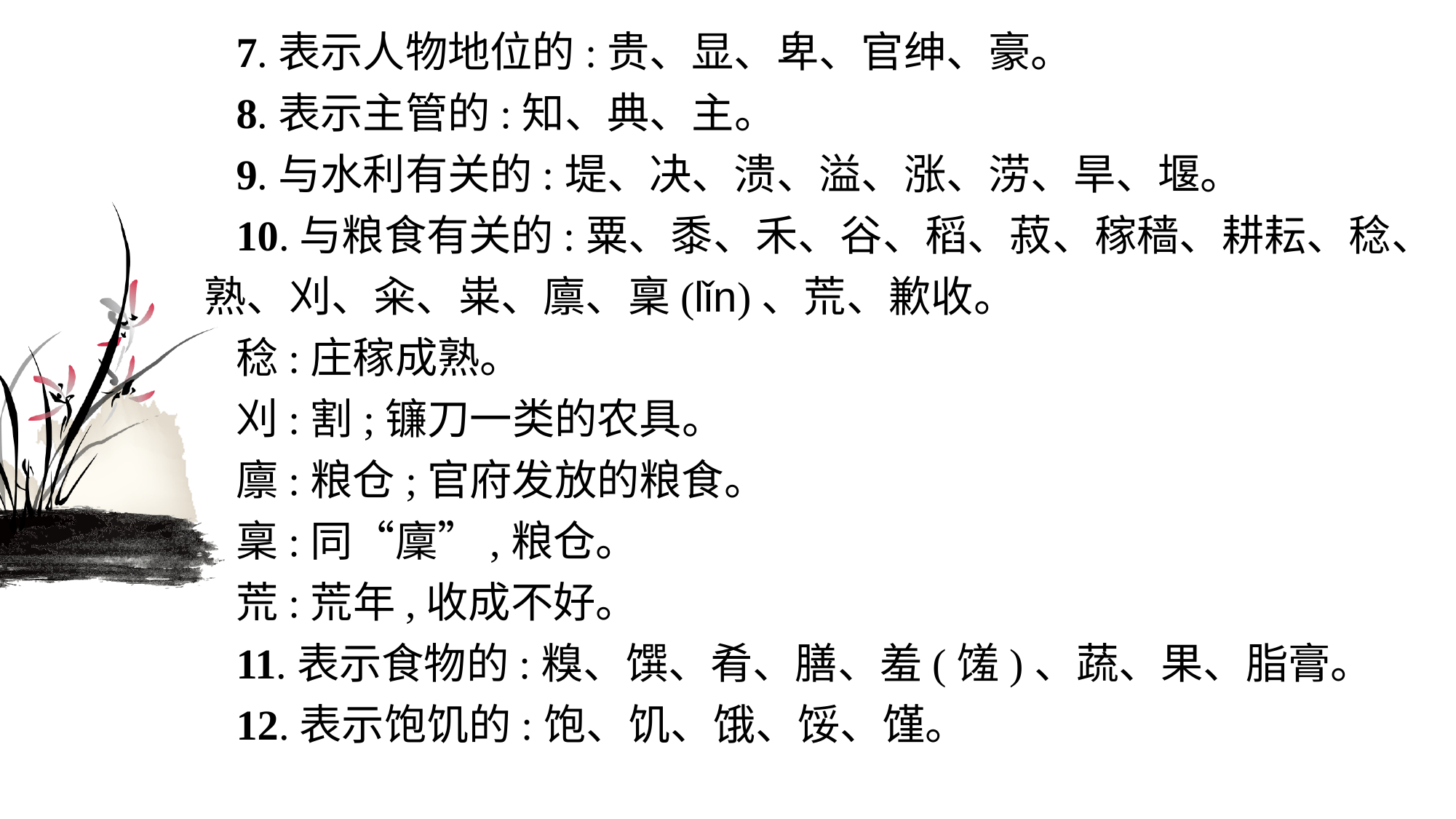

7.表示人物地位的:贵、显、卑、官绅、豪。
8.表示主管的:知、典、主。
9.与水利有关的:堤、决、溃、溢、涨、涝、旱、堰。
10.与粮食有关的:粟、黍、禾、谷、稻、菽、稼穑、耕耘、稔、熟、刈、籴、粜、廪、稟(lǐn)、荒、歉收。
稔:庄稼成熟。
刈:割;镰刀一类的农具。
廪:粮仓;官府发放的粮食。
稟:同“廩”,粮仓。
荒:荒年,收成不好。
11.表示食物的:糗、馔、肴、膳、羞(馐)、蔬、果、脂膏。
12.表示饱饥的:饱、饥、饿、馁、馑。